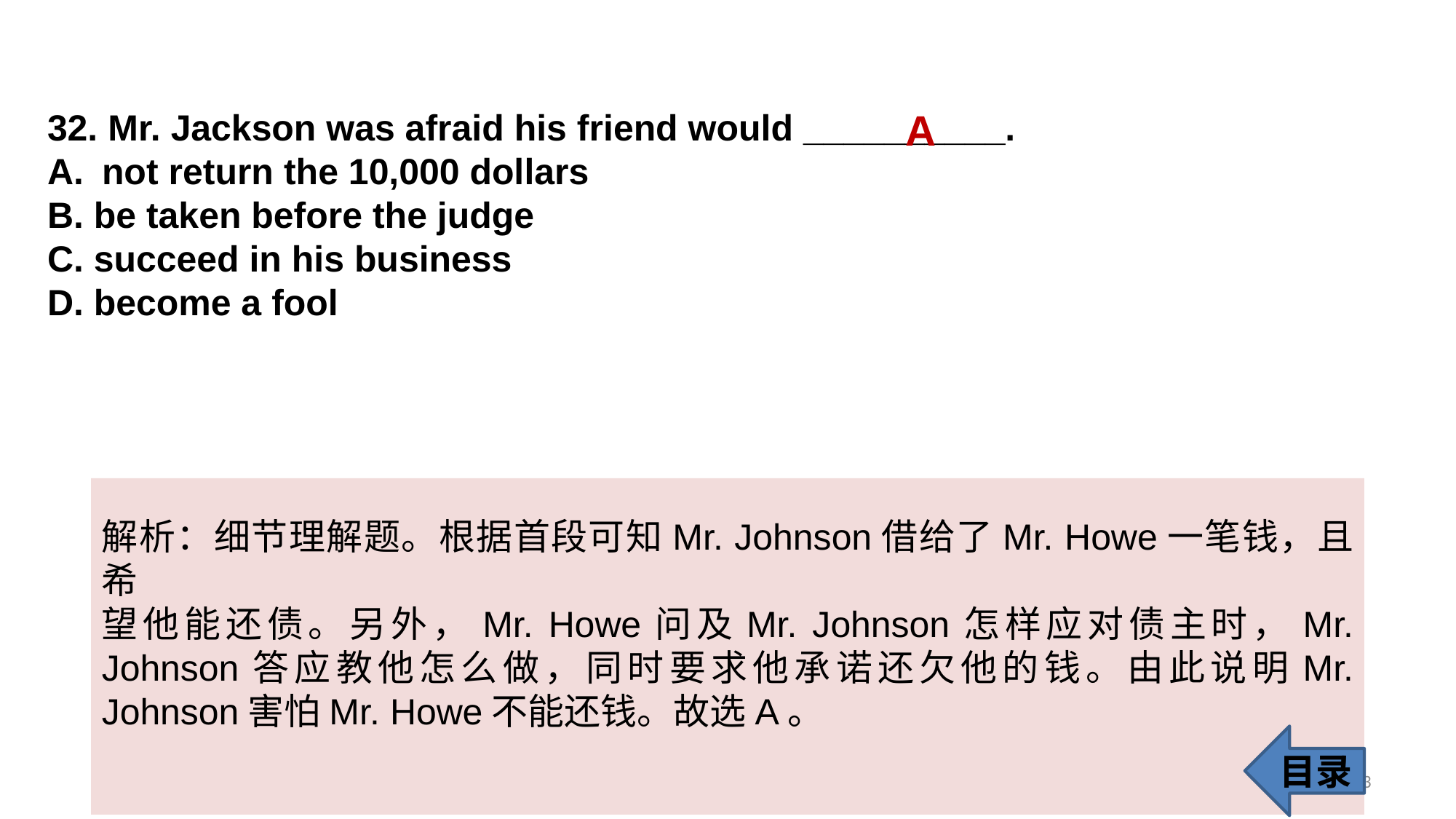

A
32. Mr. Jackson was afraid his friend would __________.
not return the 10,000 dollars
B. be taken before the judge
C. succeed in his business
D. become a fool

解析：细节理解题。根据首段可知Mr. Johnson借给了Mr. Howe一笔钱，且希
望他能还债。另外，Mr. Howe问及Mr. Johnson怎样应对债主时，Mr. Johnson答应教他怎么做，同时要求他承诺还欠他的钱。由此说明Mr. Johnson害怕Mr. Howe不能还钱。故选A。
目录
33